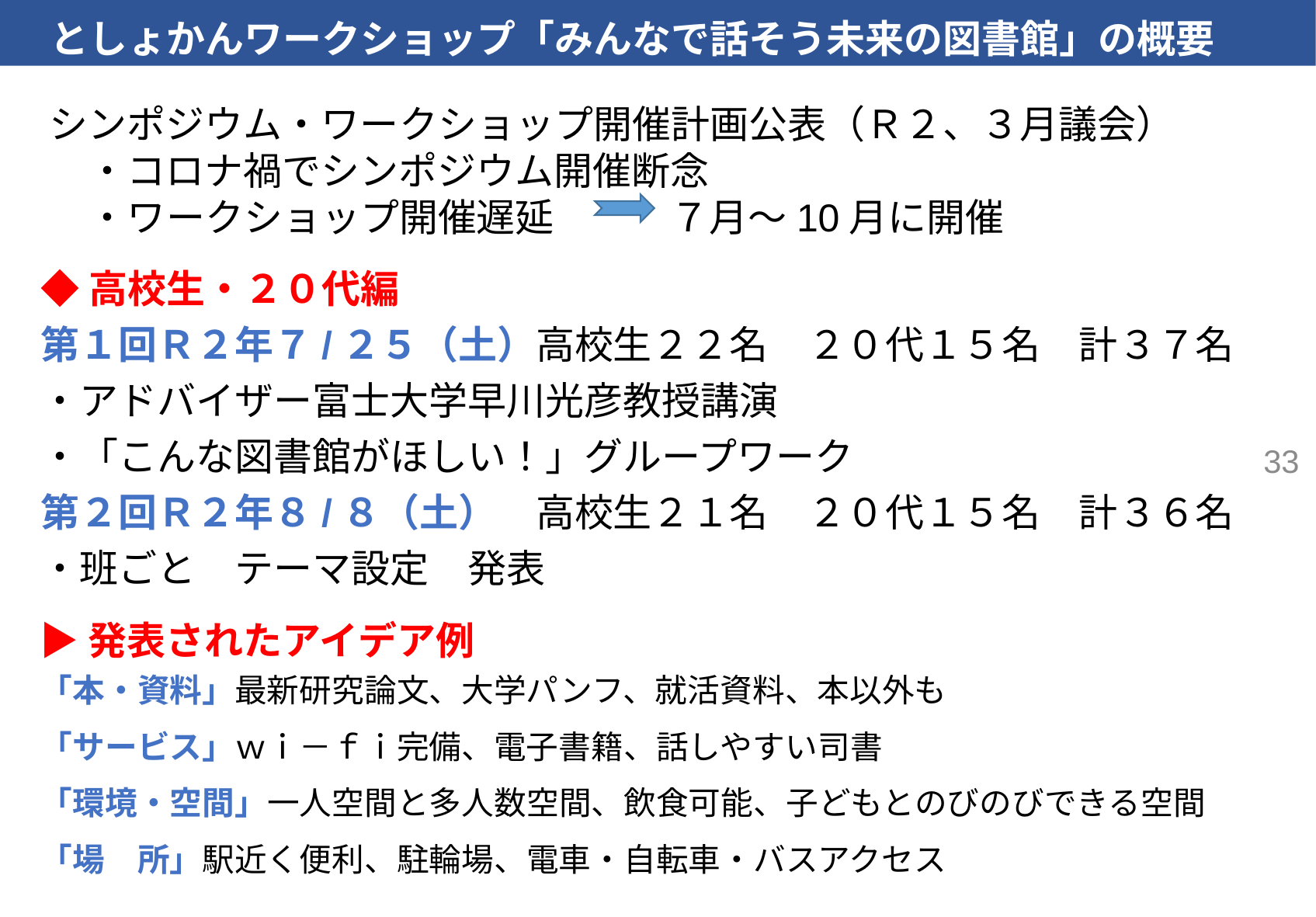

としょかんワークショップ「みんなで話そう未来の図書館」の概要
シンポジウム・ワークショップ開催計画公表（Ｒ２、３月議会）
　・コロナ禍でシンポジウム開催断念
　・ワークショップ開催遅延　　　７月～10月に開催

◆高校生・２０代編
第１回Ｒ２年７/２５（土）高校生２２名　２０代１５名　計３７名
・アドバイザー富士大学早川光彦教授講演
・「こんな図書館がほしい！」グループワーク
第２回Ｒ２年８/８（土）　高校生２１名　２０代１５名　計３６名
・班ごと　テーマ設定　発表
33
▶発表されたアイデア例
「本・資料」最新研究論文、大学パンフ、就活資料、本以外も
「サービス」ｗｉ－ｆｉ完備、電子書籍、話しやすい司書
「環境・空間」一人空間と多人数空間、飲食可能、子どもとのびのびできる空間
「場　所」駅近く便利、駐輪場、電車・自転車・バスアクセス